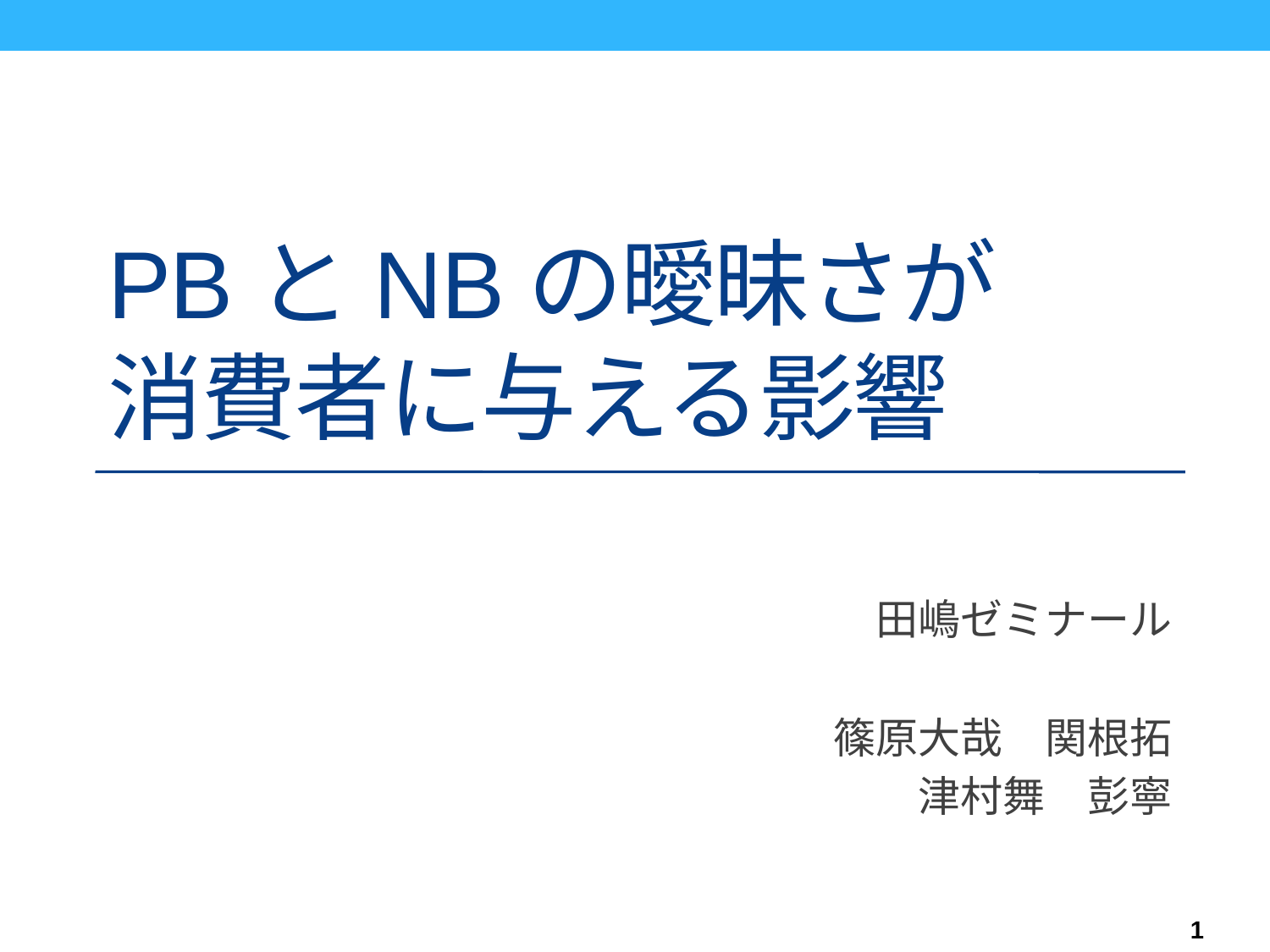

# PBとNBの曖昧さが 消費者に与える影響
田嶋ゼミナール

篠原大哉　関根拓
津村舞　彭寧
1